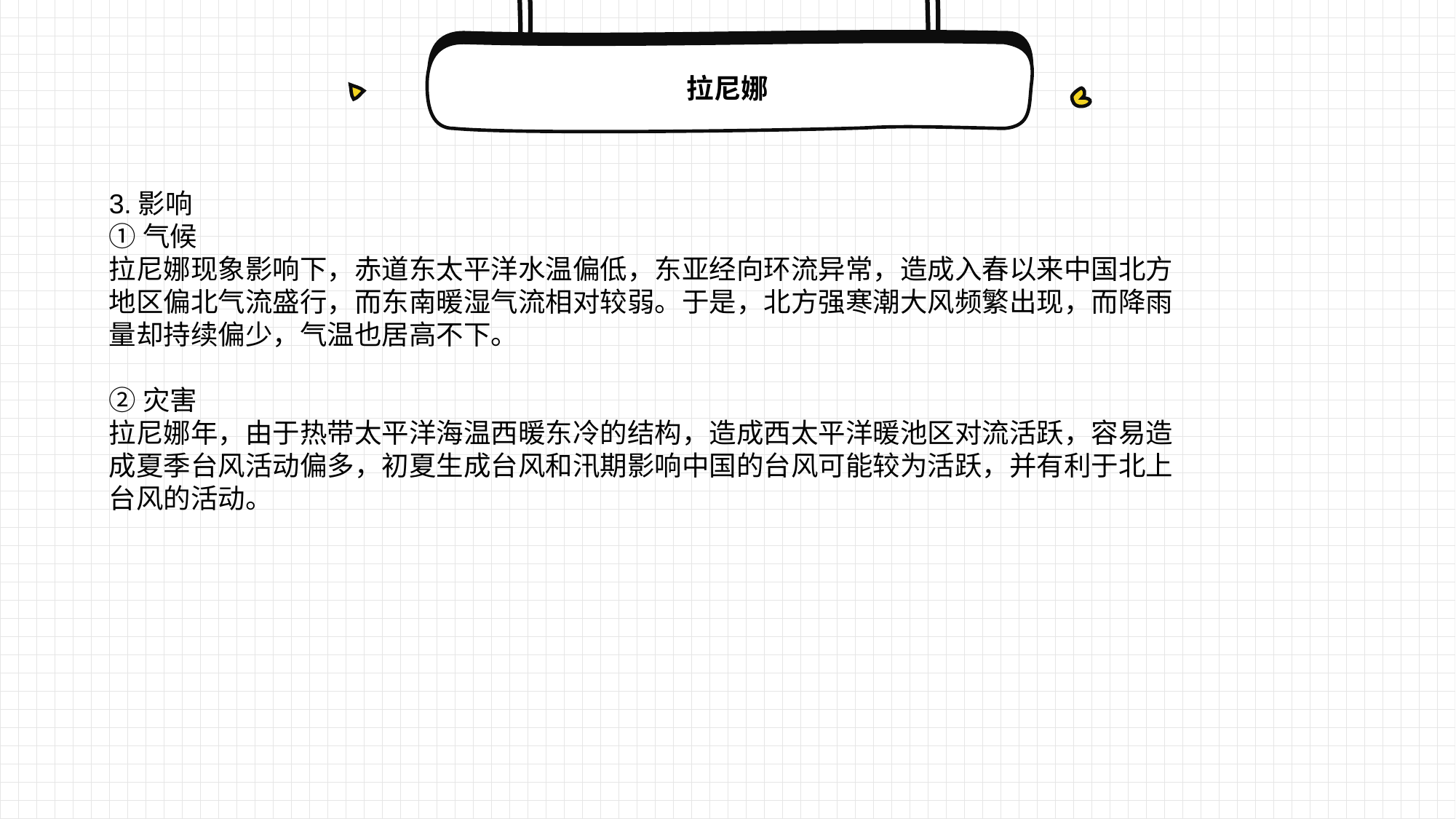

拉尼娜
3.影响
①气候
拉尼娜现象影响下，赤道东太平洋水温偏低，东亚经向环流异常，造成入春以来中国北方地区偏北气流盛行，而东南暖湿气流相对较弱。于是，北方强寒潮大风频繁出现，而降雨量却持续偏少，气温也居高不下。

②灾害
拉尼娜年，由于热带太平洋海温西暖东冷的结构，造成西太平洋暖池区对流活跃，容易造成夏季台风活动偏多，初夏生成台风和汛期影响中国的台风可能较为活跃，并有利于北上台风的活动。